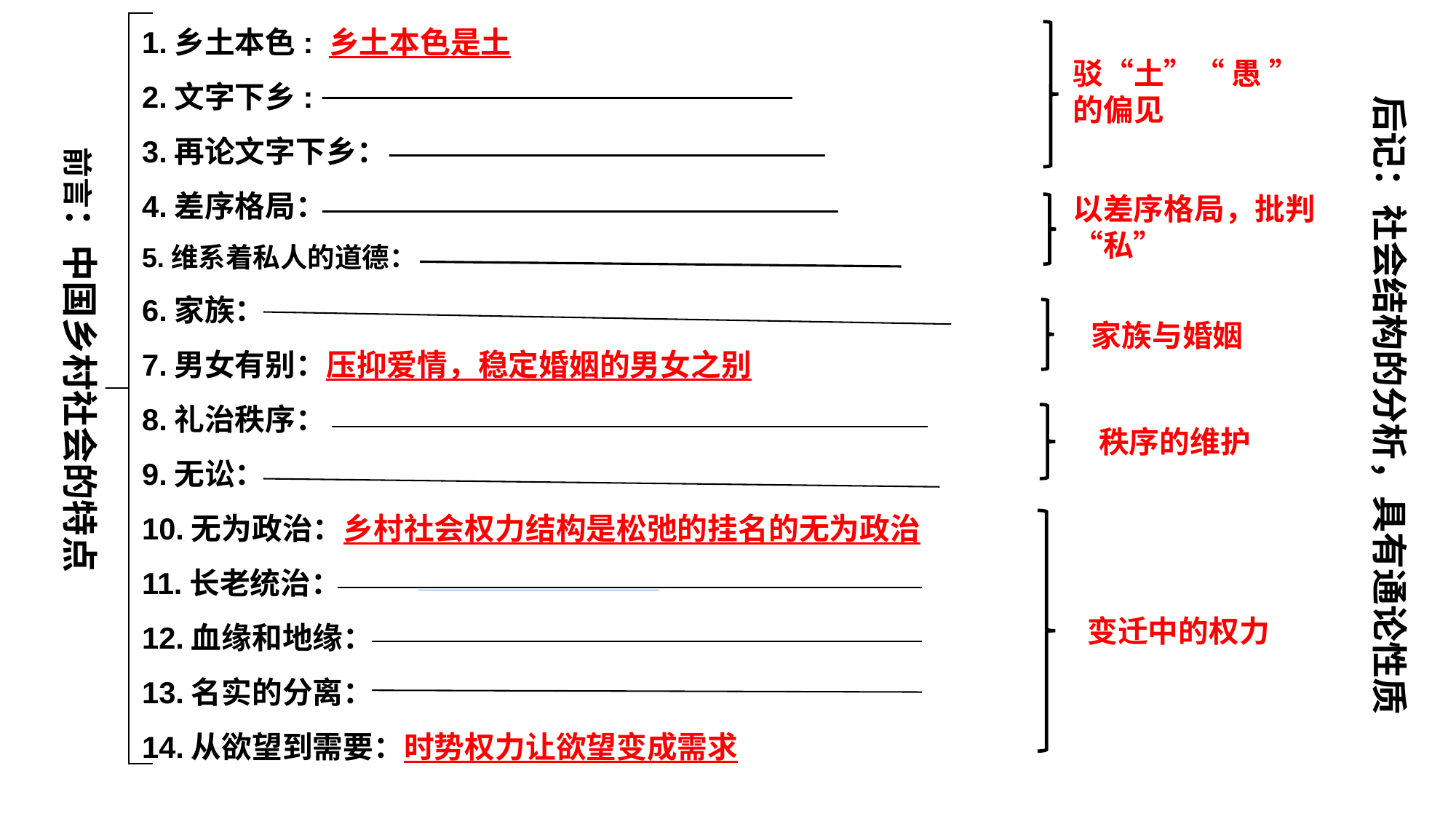

1.乡土本色: 乡土本色是土
2.文字下乡:
3.再论文字下乡：
4.差序格局：
5.维系着私人的道德：
6.家族：
7.男女有别：压抑爱情，稳定婚姻的男女之别
8.礼治秩序：
9.无讼：
10.无为政治：乡村社会权力结构是松弛的挂名的无为政治
11.长老统治：
12.血缘和地缘：
13.名实的分离：
14.从欲望到需要：时势权力让欲望变成需求

驳“土”“ 愚 ”的偏见
后记：社会结构的分析，具有通论性质
前言：中国乡村社会的特点
以差序格局，批判“私”

家族与婚姻

秩序的维护

变迁中的权力